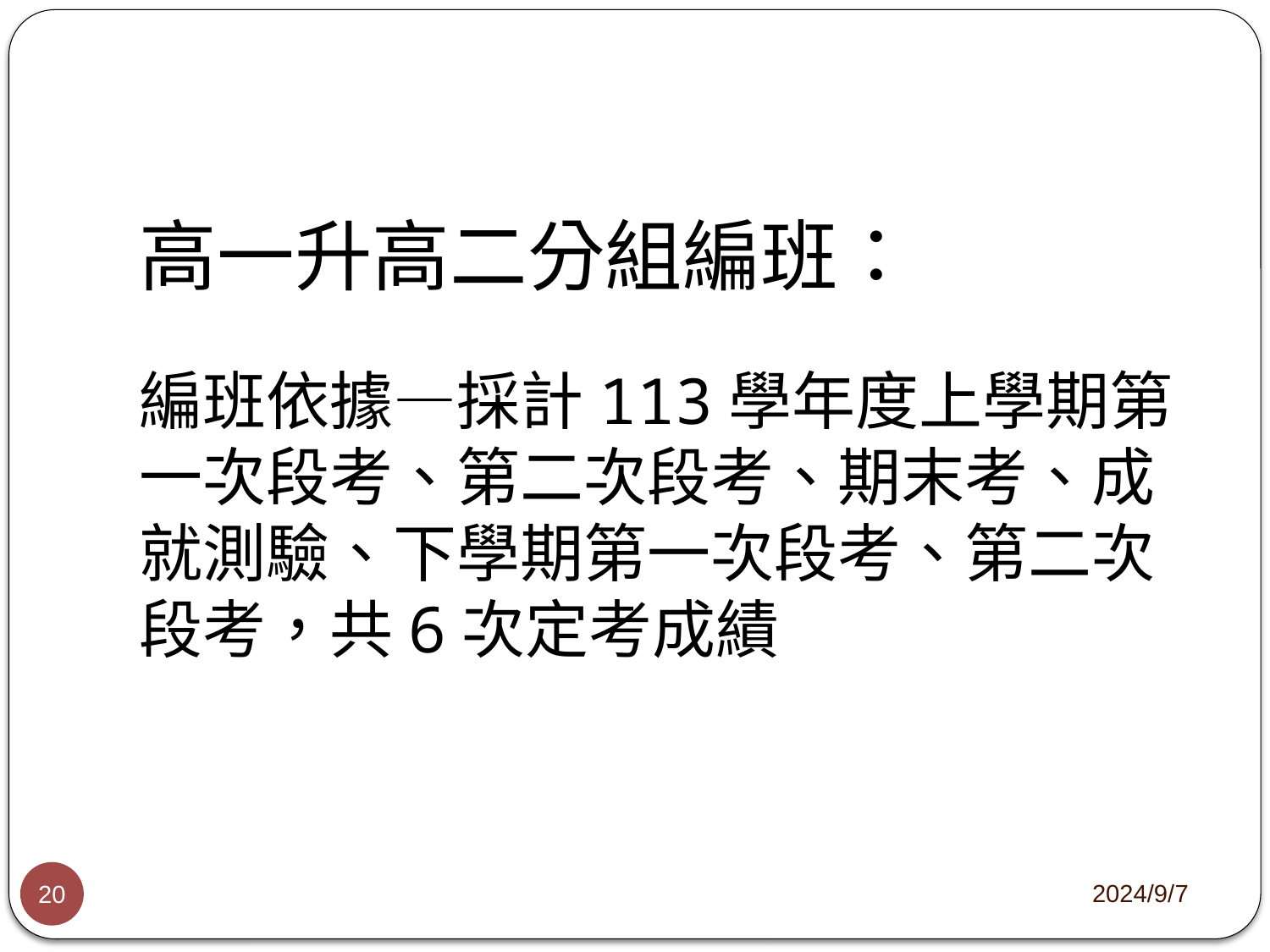

#
高一升高二分組編班：
編班依據—採計113學年度上學期第一次段考、第二次段考、期末考、成就測驗、下學期第一次段考、第二次段考，共6次定考成績
2024/9/7
20